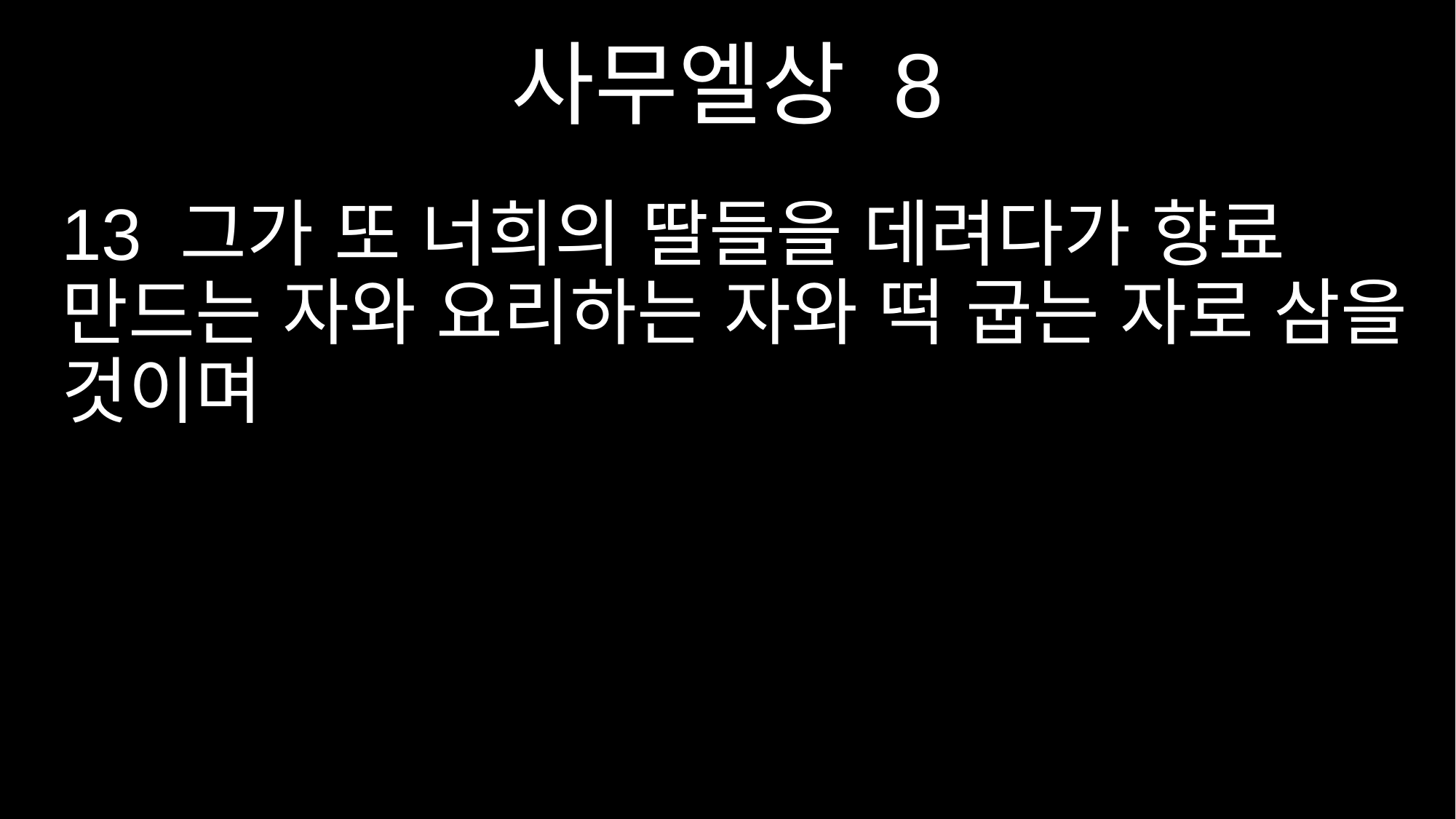

사무엘상 8
13 그가 또 너희의 딸들을 데려다가 향료 만드는 자와 요리하는 자와 떡 굽는 자로 삼을 것이며